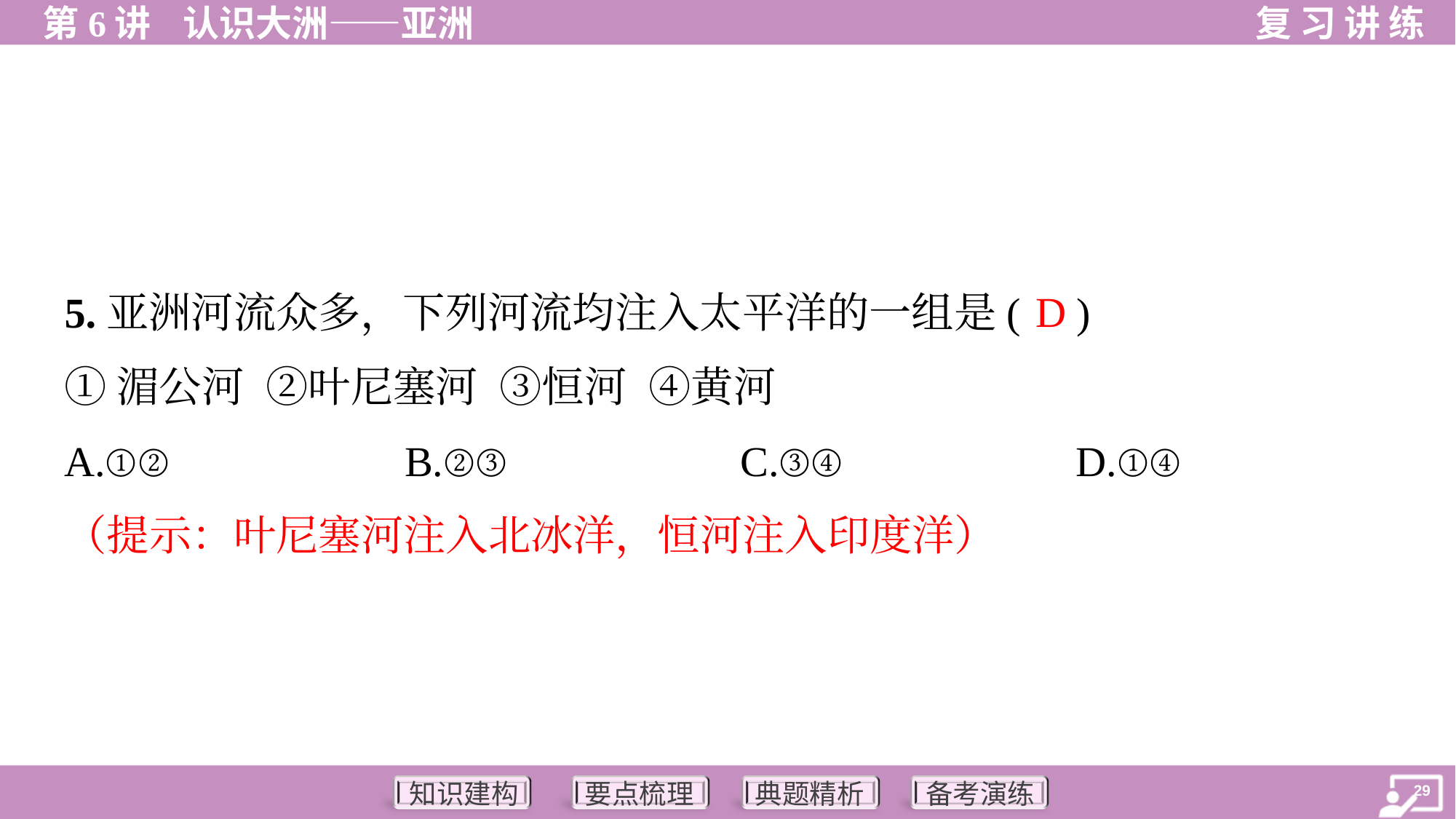

D
5.亚洲河流众多，下列河流均注入太平洋的一组是(     )
①湄公河  ②叶尼塞河  ③恒河  ④黄河
A.①②	B.②③	C.③④	D.①④
（提示：叶尼塞河注入北冰洋，恒河注入印度洋）